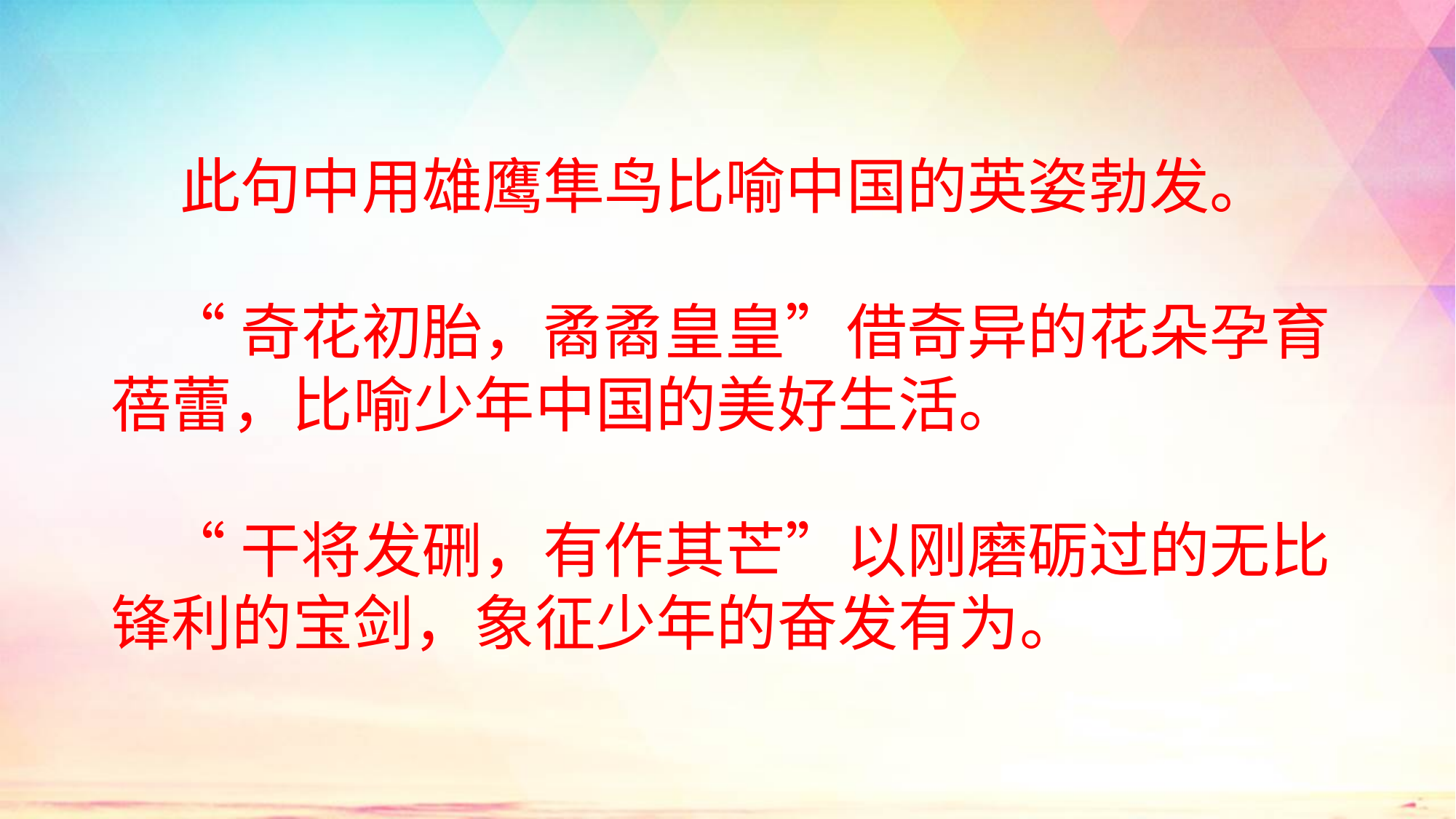

此句中用雄鹰隼鸟比喻中国的英姿勃发。

    “奇花初胎，矞矞皇皇”借奇异的花朵孕育蓓蕾，比喻少年中国的美好生活。

    “干将发硎，有作其芒”以刚磨砺过的无比锋利的宝剑，象征少年的奋发有为。